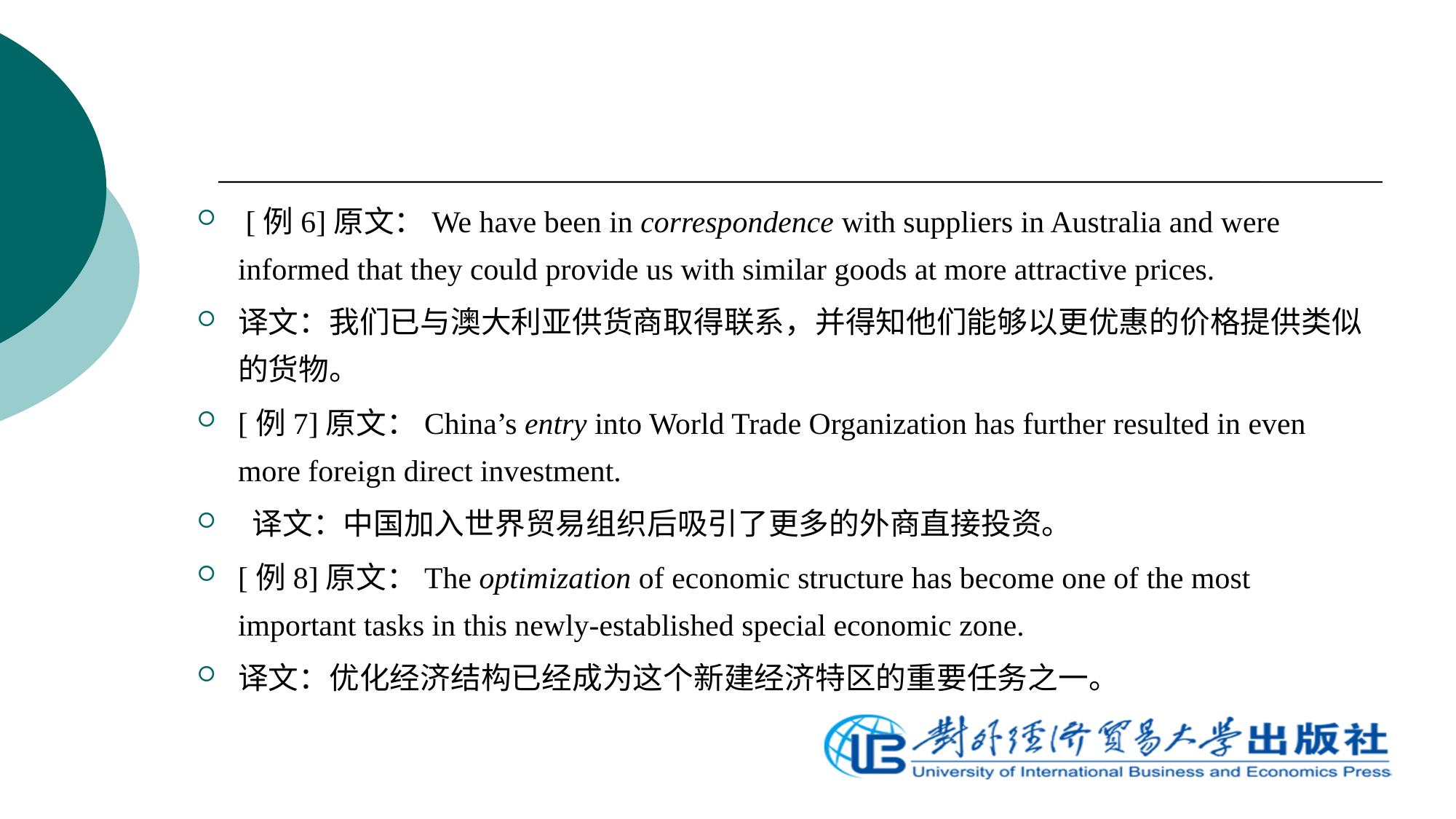

[例6]原文：We have been in correspondence with suppliers in Australia and were informed that they could provide us with similar goods at more attractive prices.
译文：我们已与澳大利亚供货商取得联系，并得知他们能够以更优惠的价格提供类似的货物。
[例7]原文：China’s entry into World Trade Organization has further resulted in even more foreign direct investment.
 译文：中国加入世界贸易组织后吸引了更多的外商直接投资。
[例8]原文：The optimization of economic structure has become one of the most important tasks in this newly-established special economic zone.
译文：优化经济结构已经成为这个新建经济特区的重要任务之一。